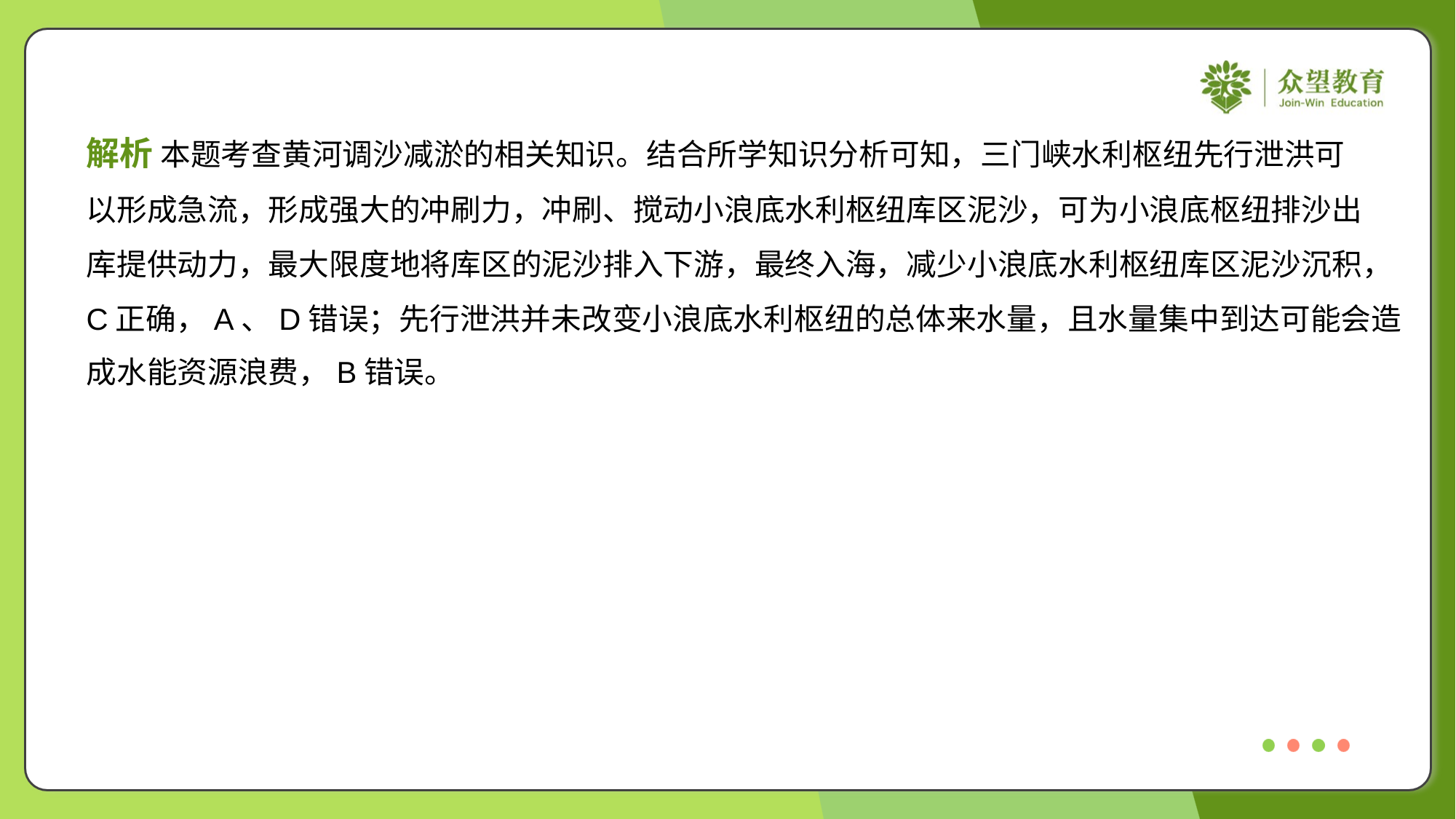

解析 本题考查黄河调沙减淤的相关知识。结合所学知识分析可知，三门峡水利枢纽先行泄洪可
以形成急流，形成强大的冲刷力，冲刷、搅动小浪底水利枢纽库区泥沙，可为小浪底枢纽排沙出
库提供动力，最大限度地将库区的泥沙排入下游，最终入海，减少小浪底水利枢纽库区泥沙沉积，
C正确，A、D错误；先行泄洪并未改变小浪底水利枢纽的总体来水量，且水量集中到达可能会造
成水能资源浪费，B错误。